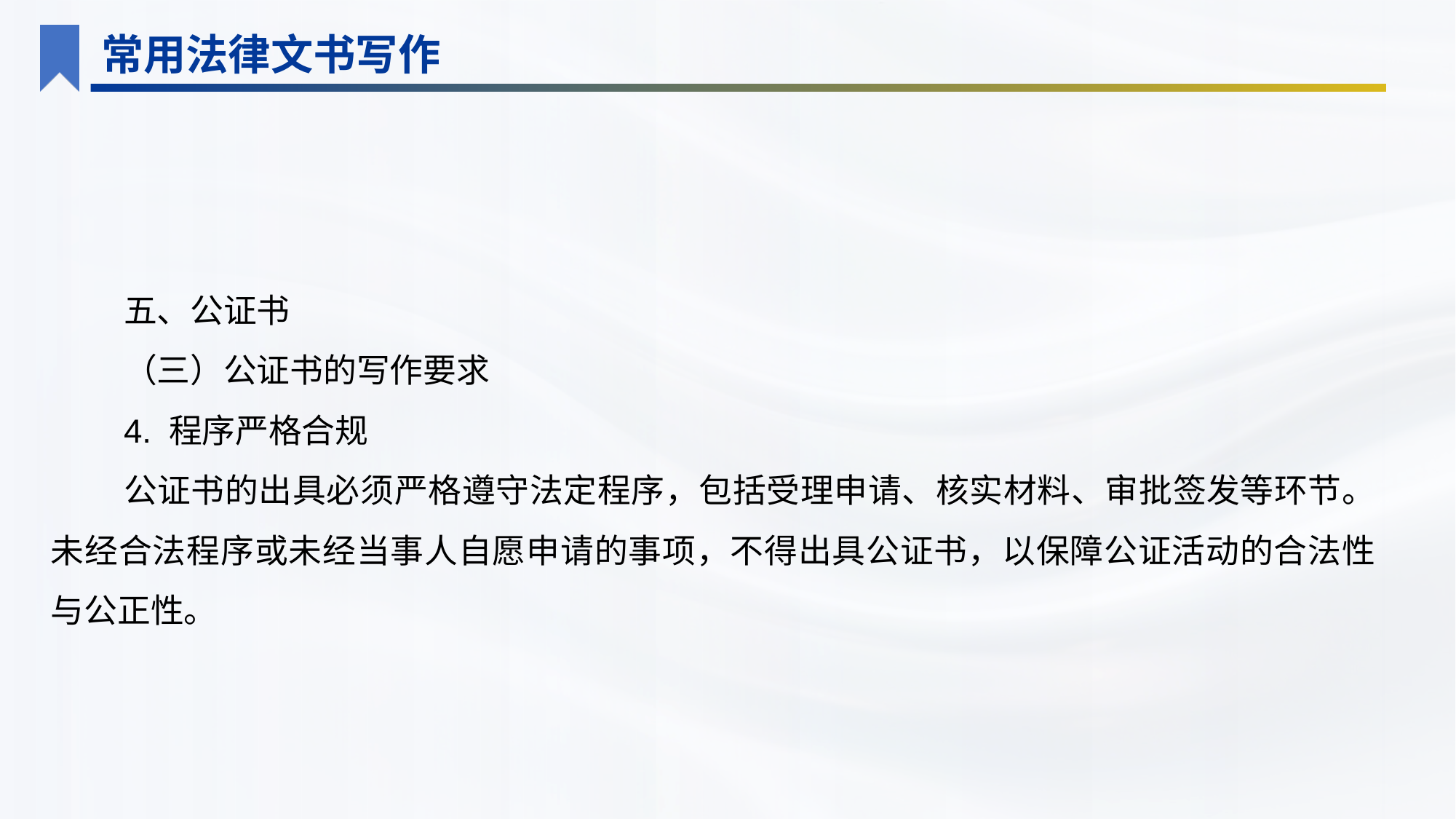

常用法律文书写作
五、公证书
（三）公证书的写作要求
4. 程序严格合规
公证书的出具必须严格遵守法定程序，包括受理申请、核实材料、审批签发等环节。未经合法程序或未经当事人自愿申请的事项，不得出具公证书，以保障公证活动的合法性与公正性。